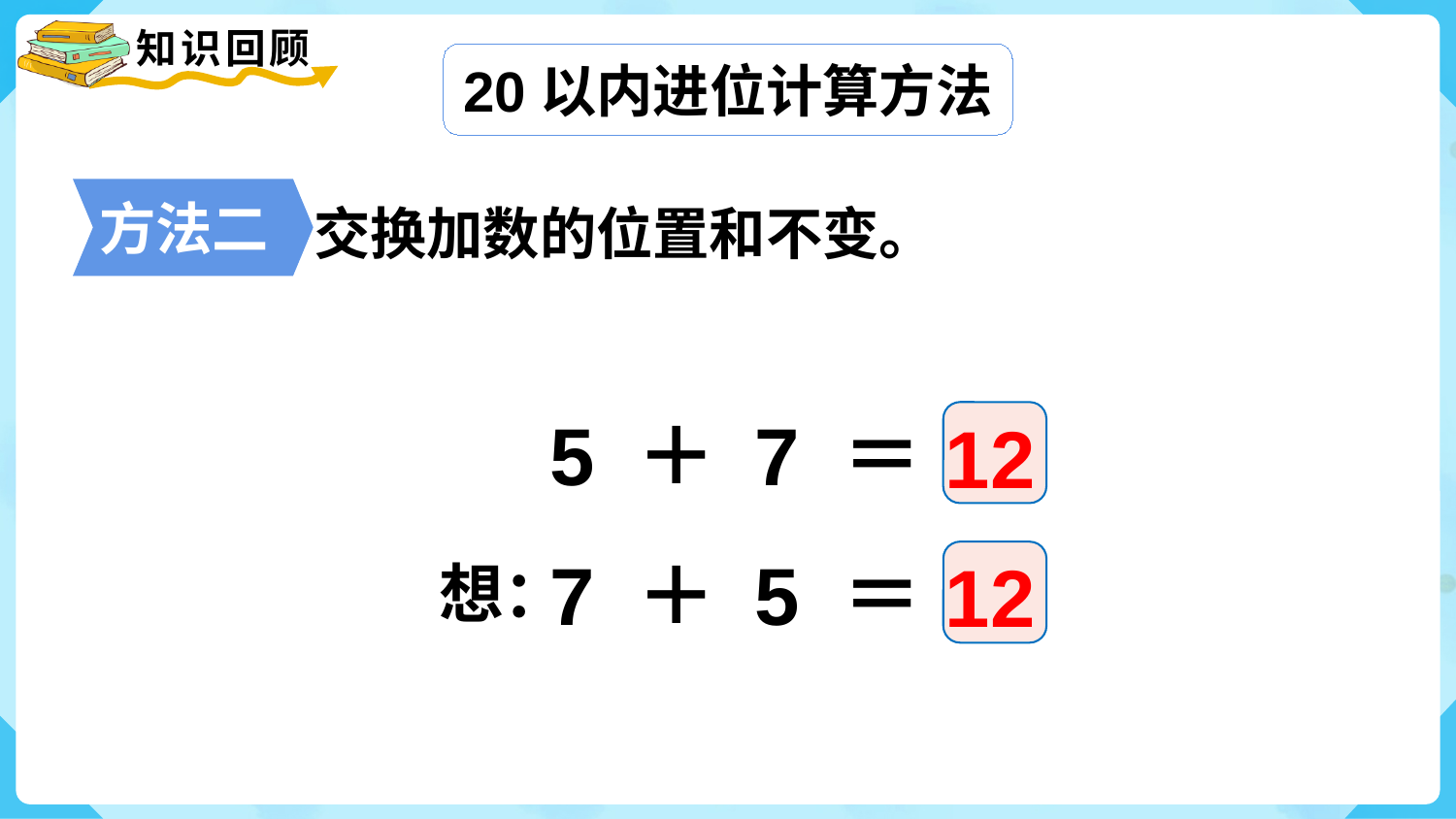

20以内进位计算方法

方法二
交换加数的位置和不变。
12

5 ＋ 7 ＝
12

想：
7 ＋ 5 ＝